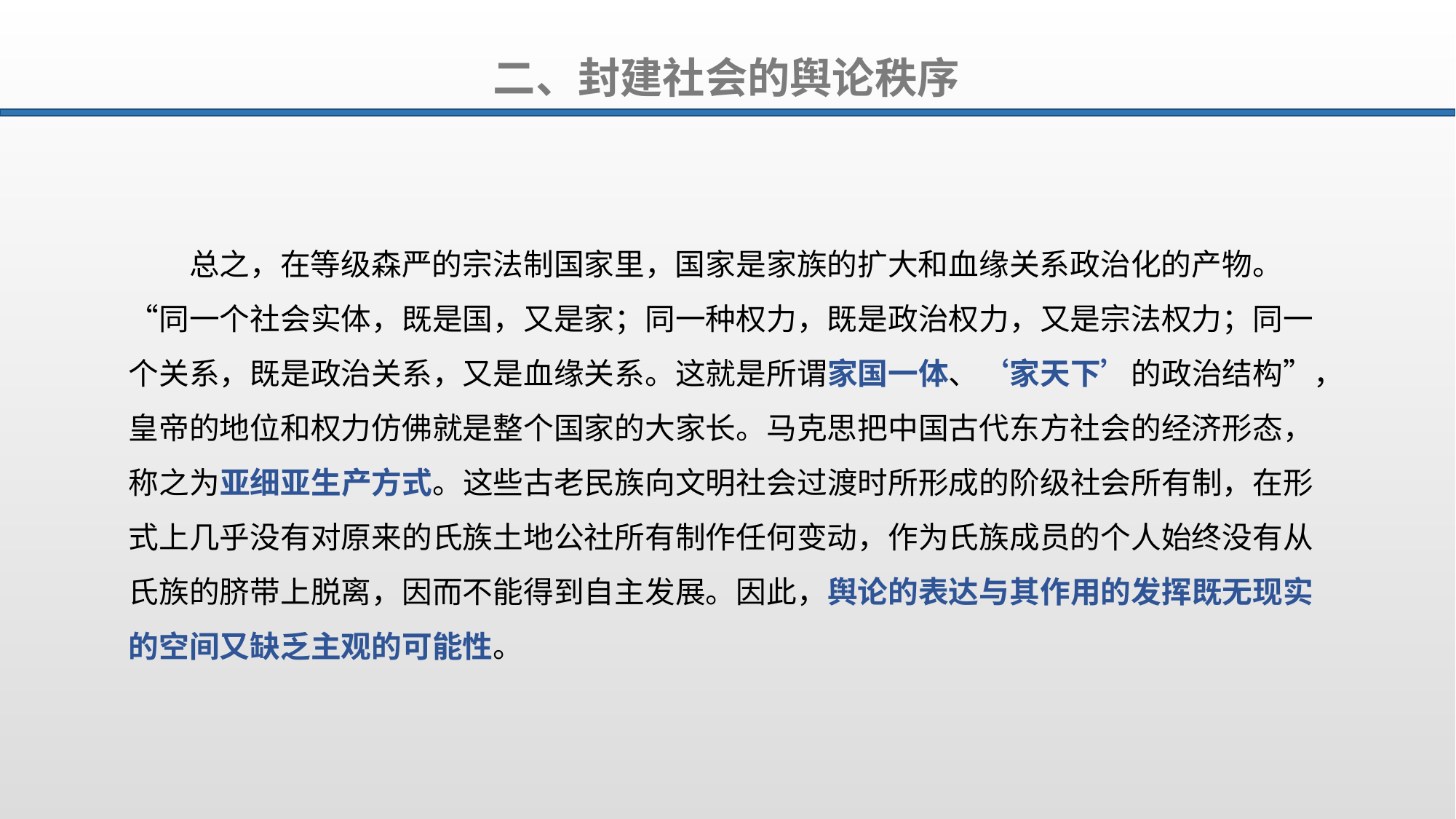

二、封建社会的舆论秩序

总之，在等级森严的宗法制国家里，国家是家族的扩大和血缘关系政治化的产物。“同一个社会实体，既是国，又是家；同一种权力，既是政治权力，又是宗法权力；同一个关系，既是政治关系，又是血缘关系。这就是所谓家国一体、‘家天下’的政治结构”，皇帝的地位和权力仿佛就是整个国家的大家长。马克思把中国古代东方社会的经济形态，称之为亚细亚生产方式。这些古老民族向文明社会过渡时所形成的阶级社会所有制，在形式上几乎没有对原来的氏族土地公社所有制作任何变动，作为氏族成员的个人始终没有从氏族的脐带上脱离，因而不能得到自主发展。因此，舆论的表达与其作用的发挥既无现实的空间又缺乏主观的可能性。